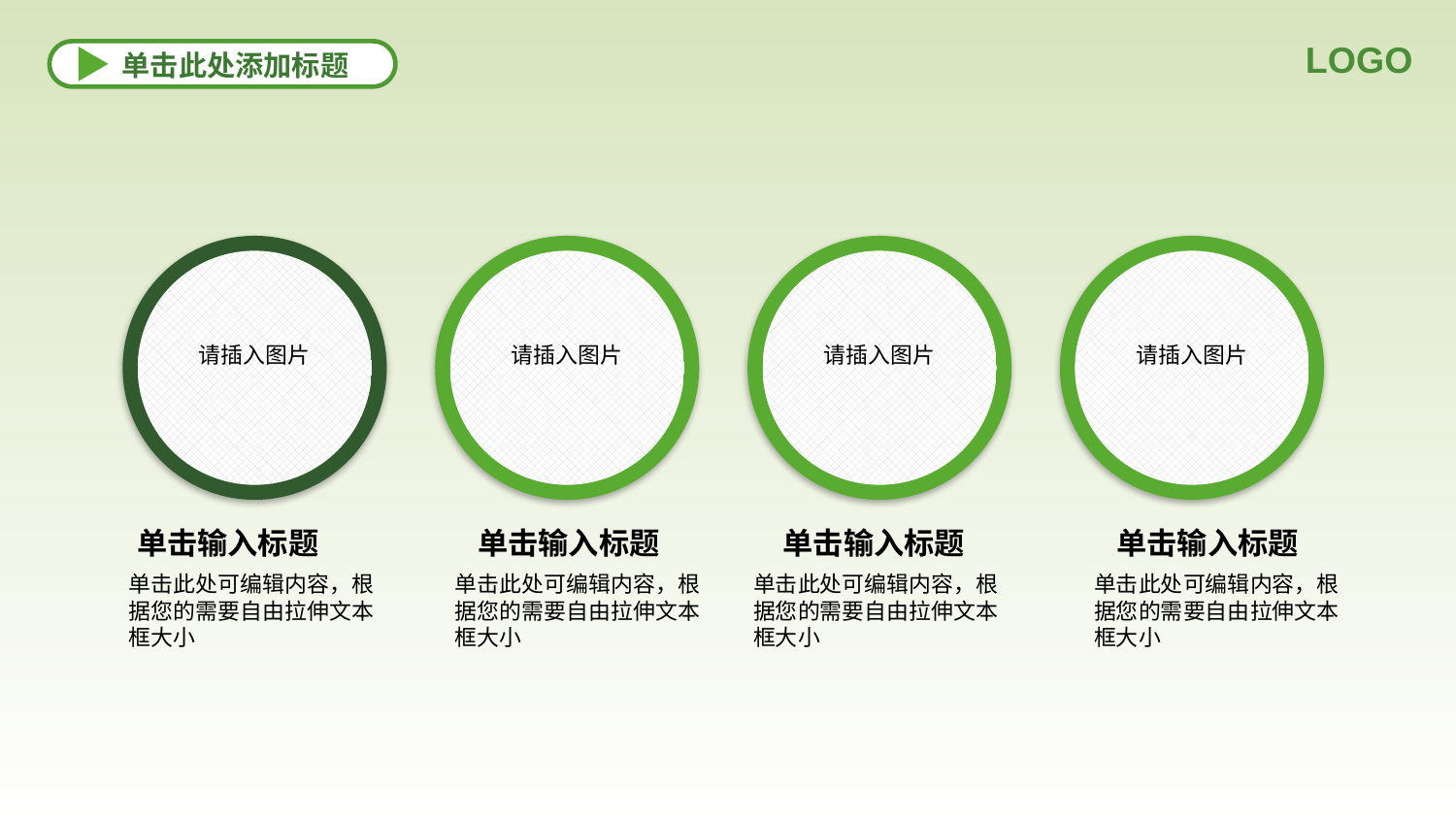

LOGO
单击此处添加标题

X

请插入图片

单击输入标题
单击此处可编辑内容，根据您的需要自由拉伸文本框大小

请插入图片

单击输入标题
单击此处可编辑内容，根据您的需要自由拉伸文本框大小

请插入图片

单击输入标题
单击此处可编辑内容，根据您的需要自由拉伸文本框大小

请插入图片

单击输入标题
单击此处可编辑内容，根据您的需要自由拉伸文本框大小